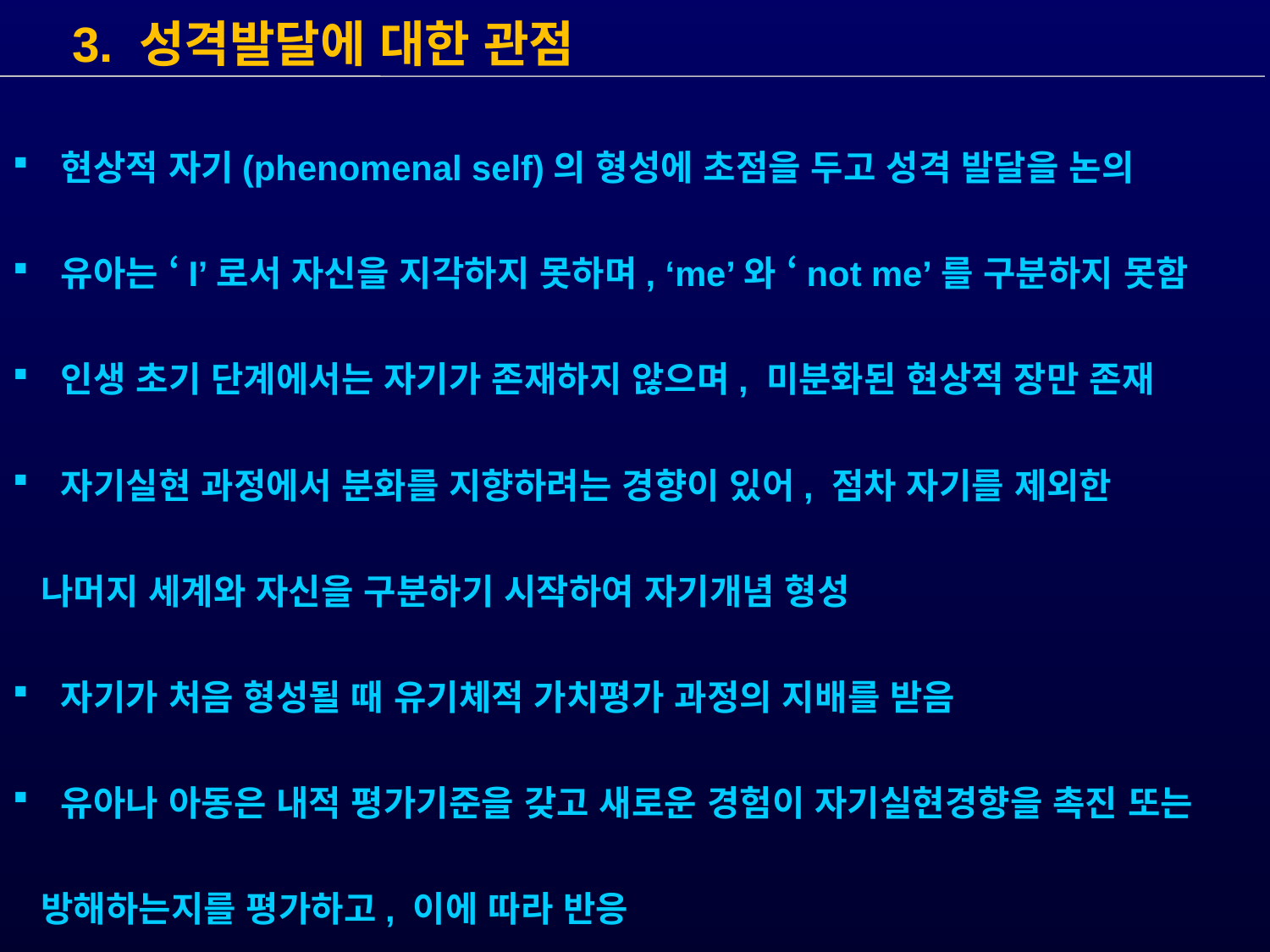

3. 성격발달에 대한 관점

 현상적 자기(phenomenal self)의 형성에 초점을 두고 성격 발달을 논의
 유아는 ‘I’로서 자신을 지각하지 못하며, ‘me’와 ‘not me’를 구분하지 못함
 인생 초기 단계에서는 자기가 존재하지 않으며, 미분화된 현상적 장만 존재
 자기실현 과정에서 분화를 지향하려는 경향이 있어, 점차 자기를 제외한
  나머지 세계와 자신을 구분하기 시작하여 자기개념 형성
 자기가 처음 형성될 때 유기체적 가치평가 과정의 지배를 받음
 유아나 아동은 내적 평가기준을 갖고 새로운 경험이 자기실현경향을 촉진 또는
  방해하는지를 평가하고, 이에 따라 반응